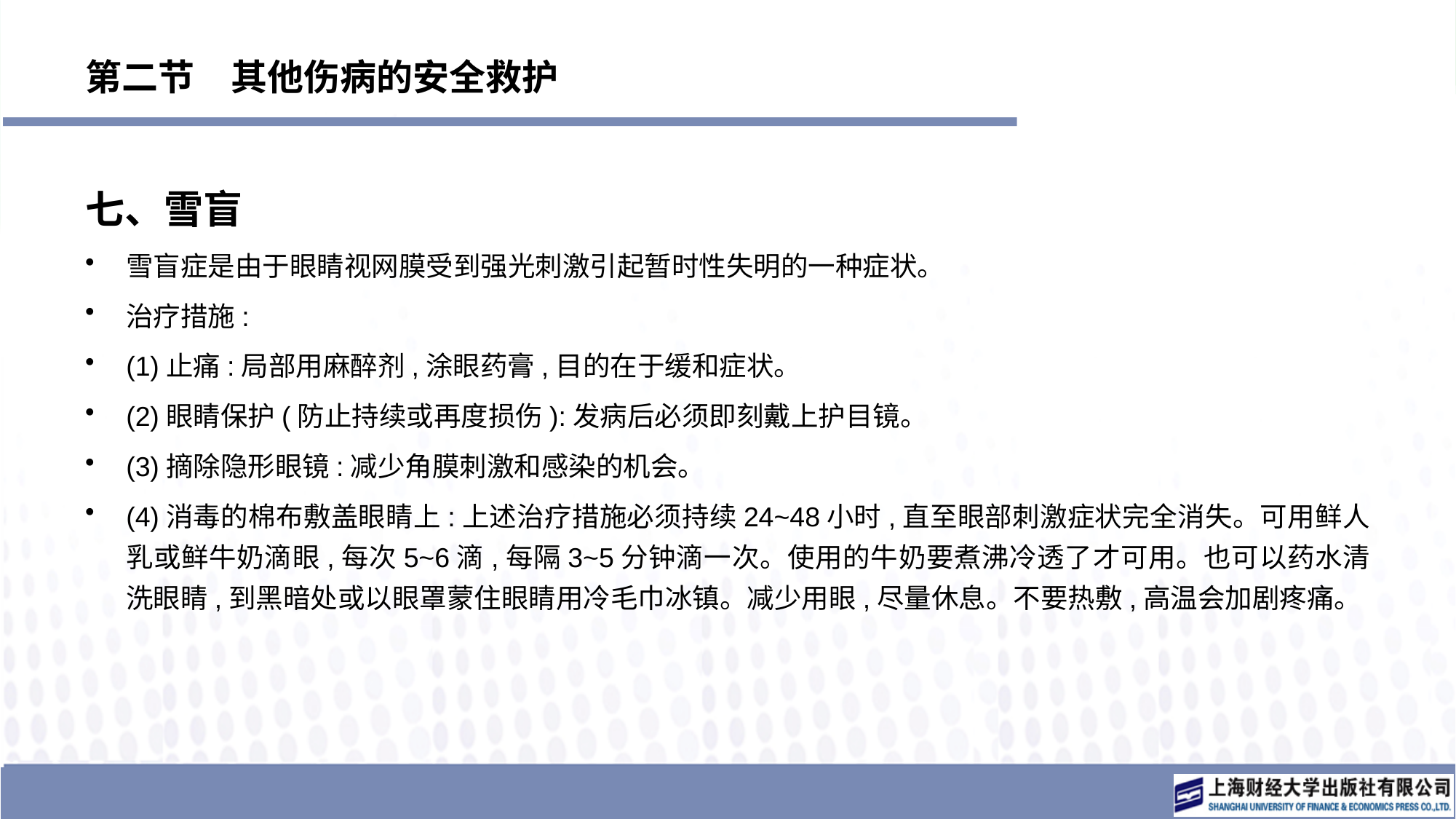

# 第二节　其他伤病的安全救护
七、雪盲
雪盲症是由于眼睛视网膜受到强光刺激引起暂时性失明的一种症状。
治疗措施:
(1)止痛:局部用麻醉剂,涂眼药膏,目的在于缓和症状。
(2)眼睛保护(防止持续或再度损伤):发病后必须即刻戴上护目镜。
(3)摘除隐形眼镜:减少角膜刺激和感染的机会。
(4)消毒的棉布敷盖眼睛上:上述治疗措施必须持续24~48小时,直至眼部刺激症状完全消失。可用鲜人乳或鲜牛奶滴眼,每次5~6滴,每隔3~5分钟滴一次。使用的牛奶要煮沸冷透了才可用。也可以药水清洗眼睛,到黑暗处或以眼罩蒙住眼睛用冷毛巾冰镇。减少用眼,尽量休息。不要热敷,高温会加剧疼痛。